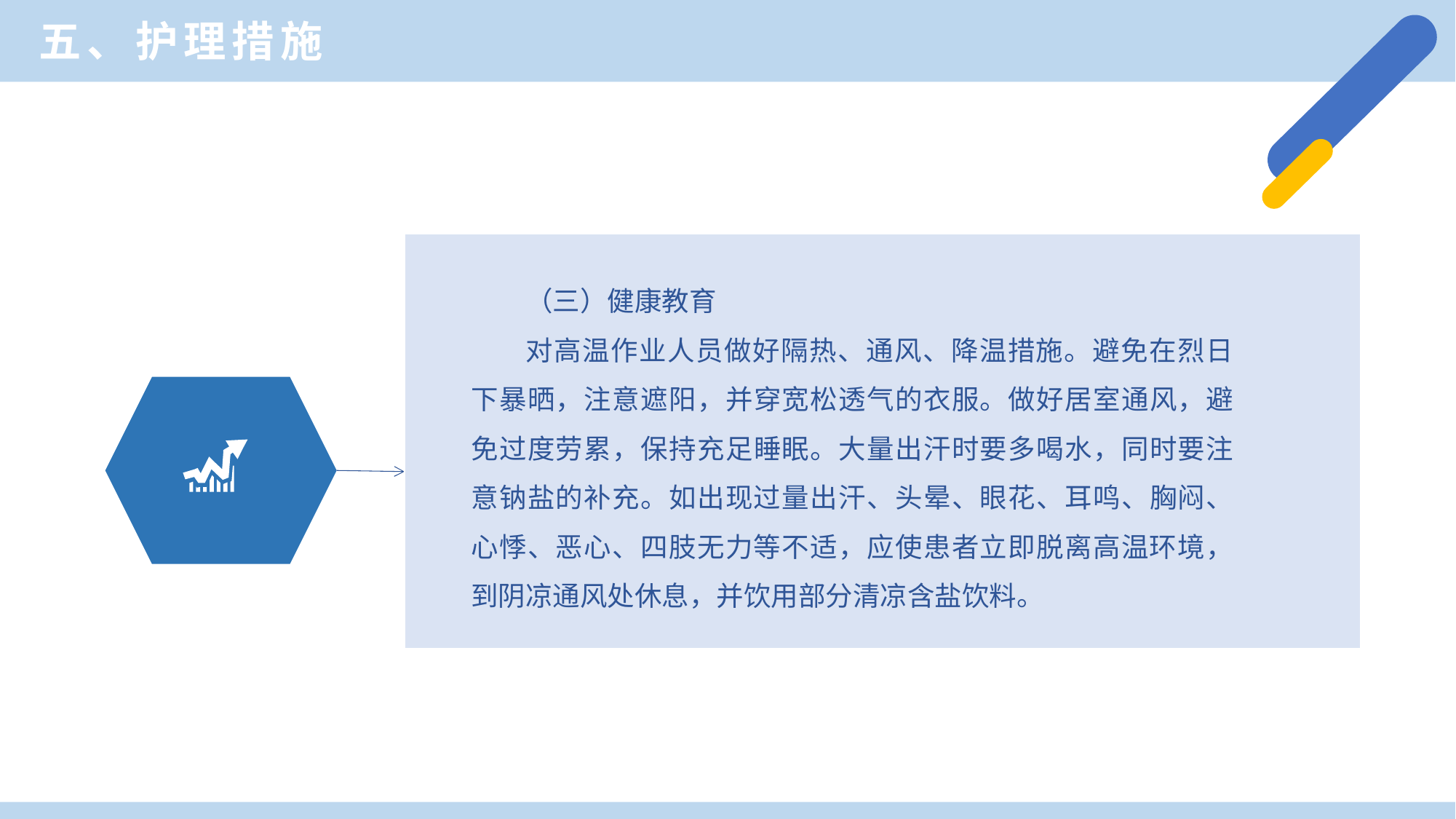

五、护理措施

（三）健康教育
对高温作业人员做好隔热、通风、降温措施。避免在烈日下暴晒，注意遮阳，并穿宽松透气的衣服。做好居室通风，避免过度劳累，保持充足睡眠。大量出汗时要多喝水，同时要注意钠盐的补充。如出现过量出汗、头晕、眼花、耳鸣、胸闷、心悸、恶心、四肢无力等不适，应使患者立即脱离高温环境，到阴凉通风处休息，并饮用部分清凉含盐饮料。